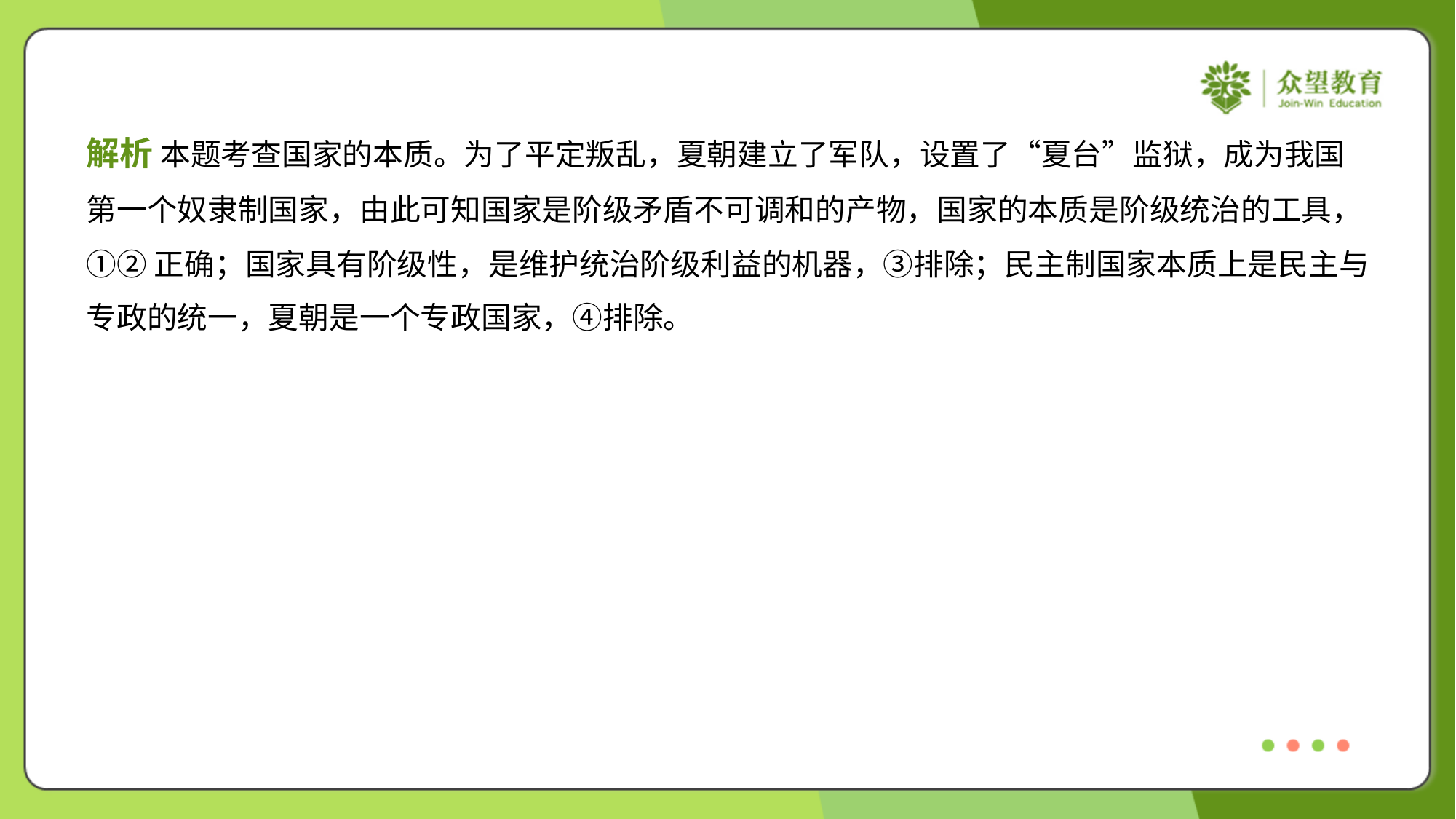

解析 本题考查国家的本质。为了平定叛乱，夏朝建立了军队，设置了“夏台”监狱，成为我国
第一个奴隶制国家，由此可知国家是阶级矛盾不可调和的产物，国家的本质是阶级统治的工具，
①②正确；国家具有阶级性，是维护统治阶级利益的机器，③排除；民主制国家本质上是民主与
专政的统一，夏朝是一个专政国家，④排除。